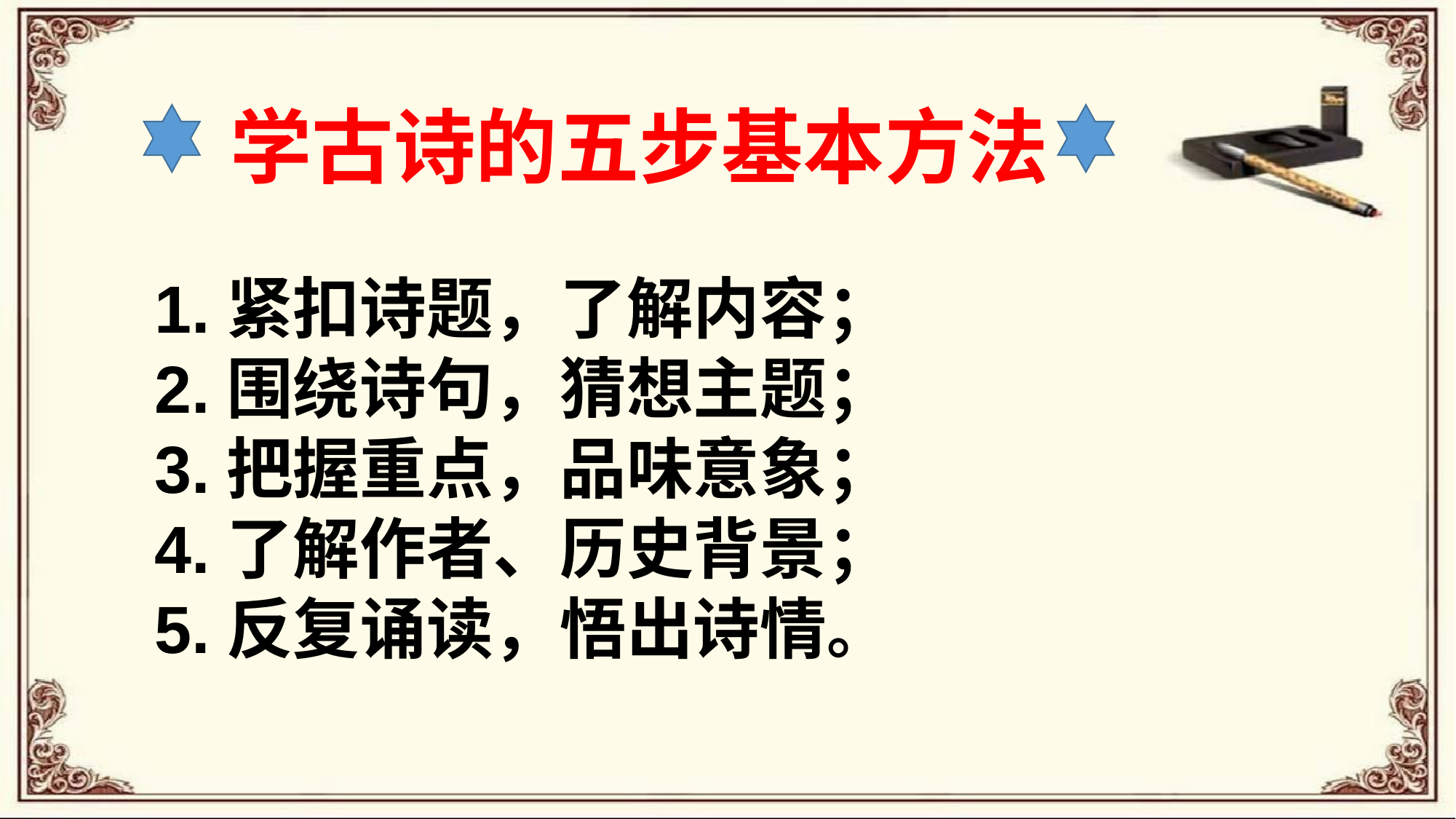

学古诗的五步基本方法

1.紧扣诗题，了解内容；
2.围绕诗句，猜想主题；
3.把握重点，品味意象；
4.了解作者、历史背景；
5.反复诵读，悟出诗情。